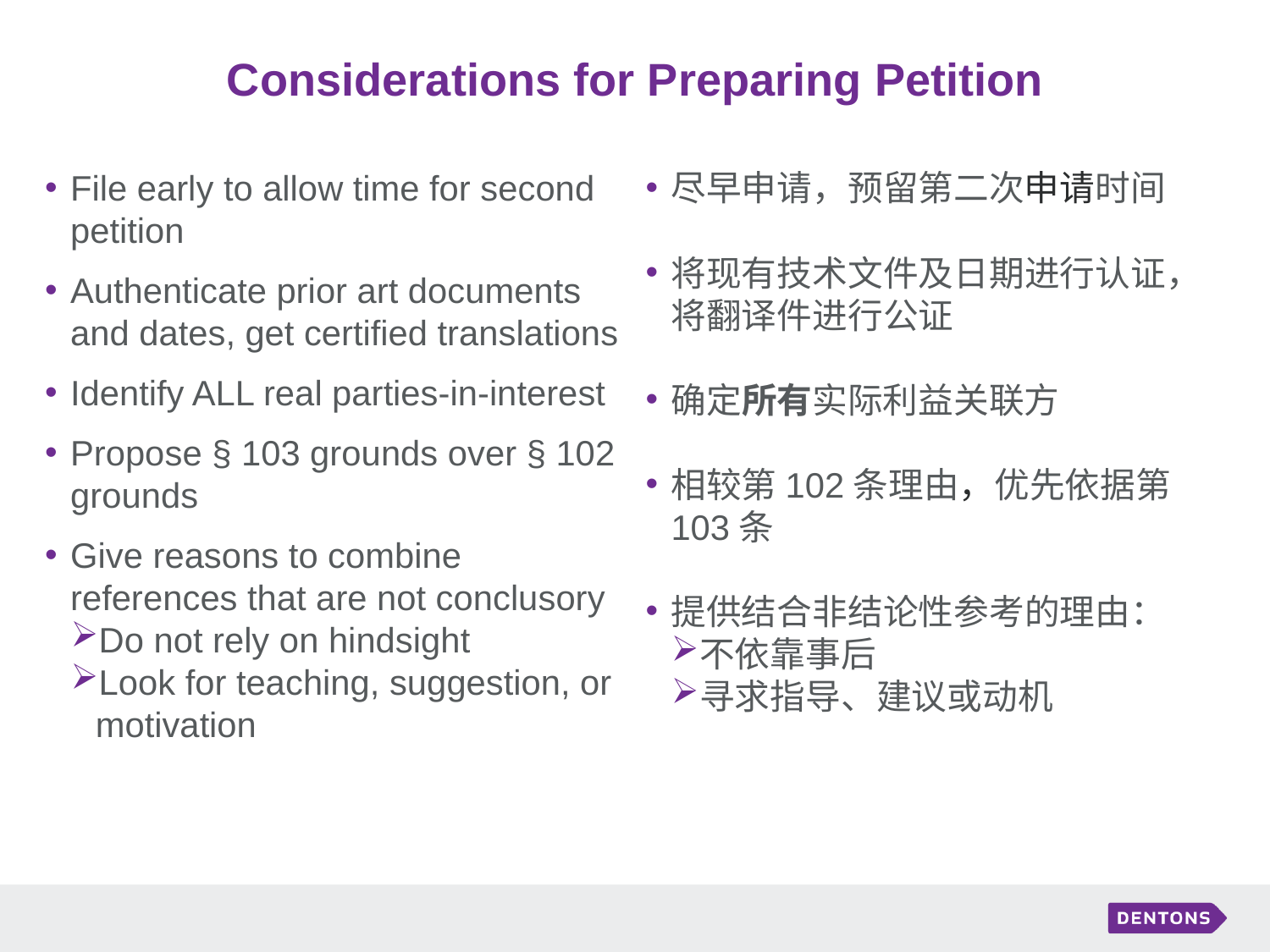

# Considerations for Preparing Petition
File early to allow time for second petition
Authenticate prior art documents and dates, get certified translations
Identify ALL real parties-in-interest
Propose § 103 grounds over § 102 grounds
Give reasons to combine references that are not conclusory
Do not rely on hindsight
Look for teaching, suggestion, or motivation
尽早申请，预留第二次申请时间

将现有技术文件及日期进行认证，将翻译件进行公证

确定所有实际利益关联方

相较第102条理由，优先依据第103条

提供结合非结论性参考的理由：
不依靠事后
寻求指导、建议或动机